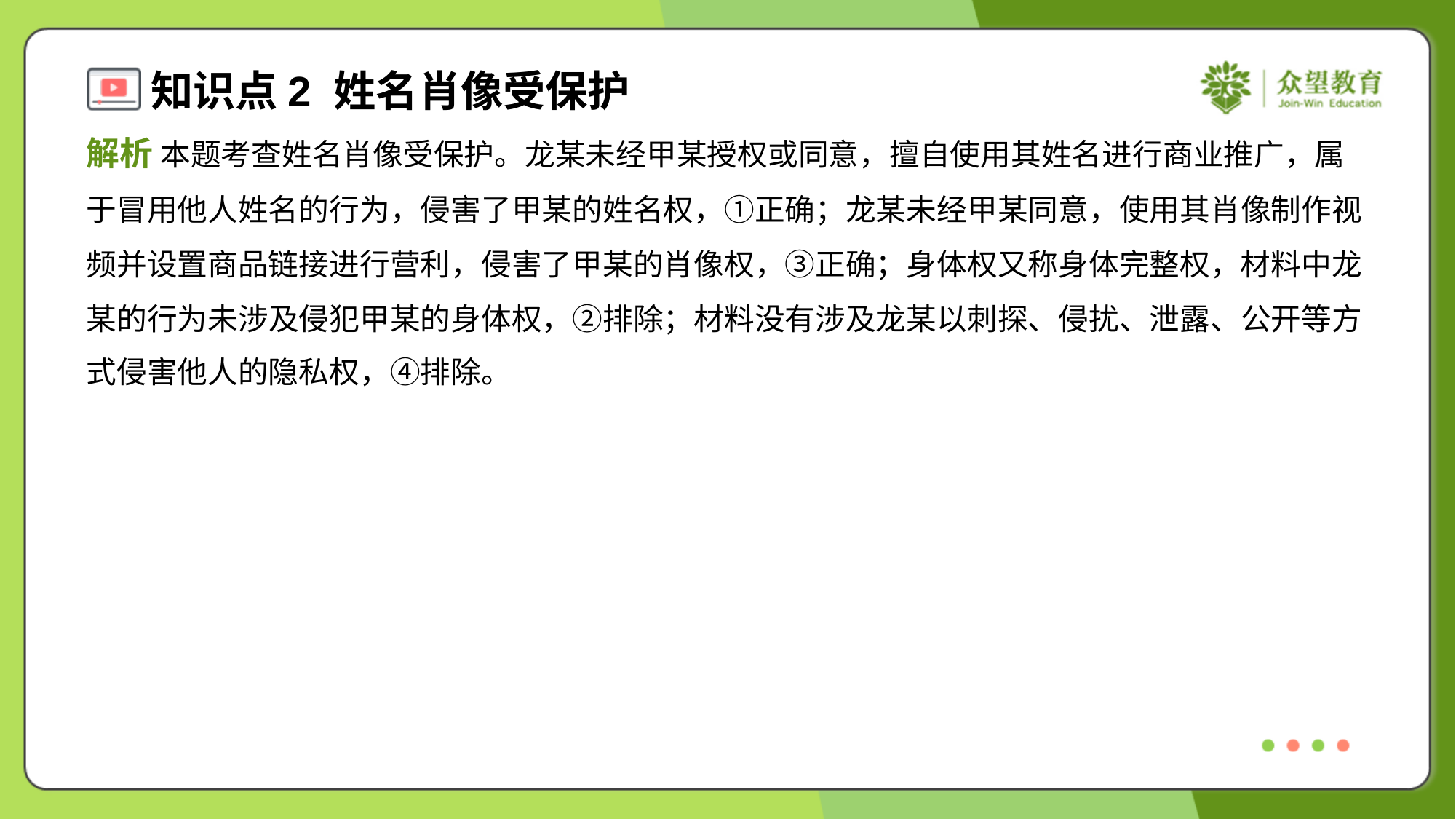

解析 本题考查姓名肖像受保护。龙某未经甲某授权或同意，擅自使用其姓名进行商业推广，属
于冒用他人姓名的行为，侵害了甲某的姓名权，①正确；龙某未经甲某同意，使用其肖像制作视
频并设置商品链接进行营利，侵害了甲某的肖像权，③正确；身体权又称身体完整权，材料中龙
某的行为未涉及侵犯甲某的身体权，②排除；材料没有涉及龙某以刺探、侵扰、泄露、公开等方
式侵害他人的隐私权，④排除。